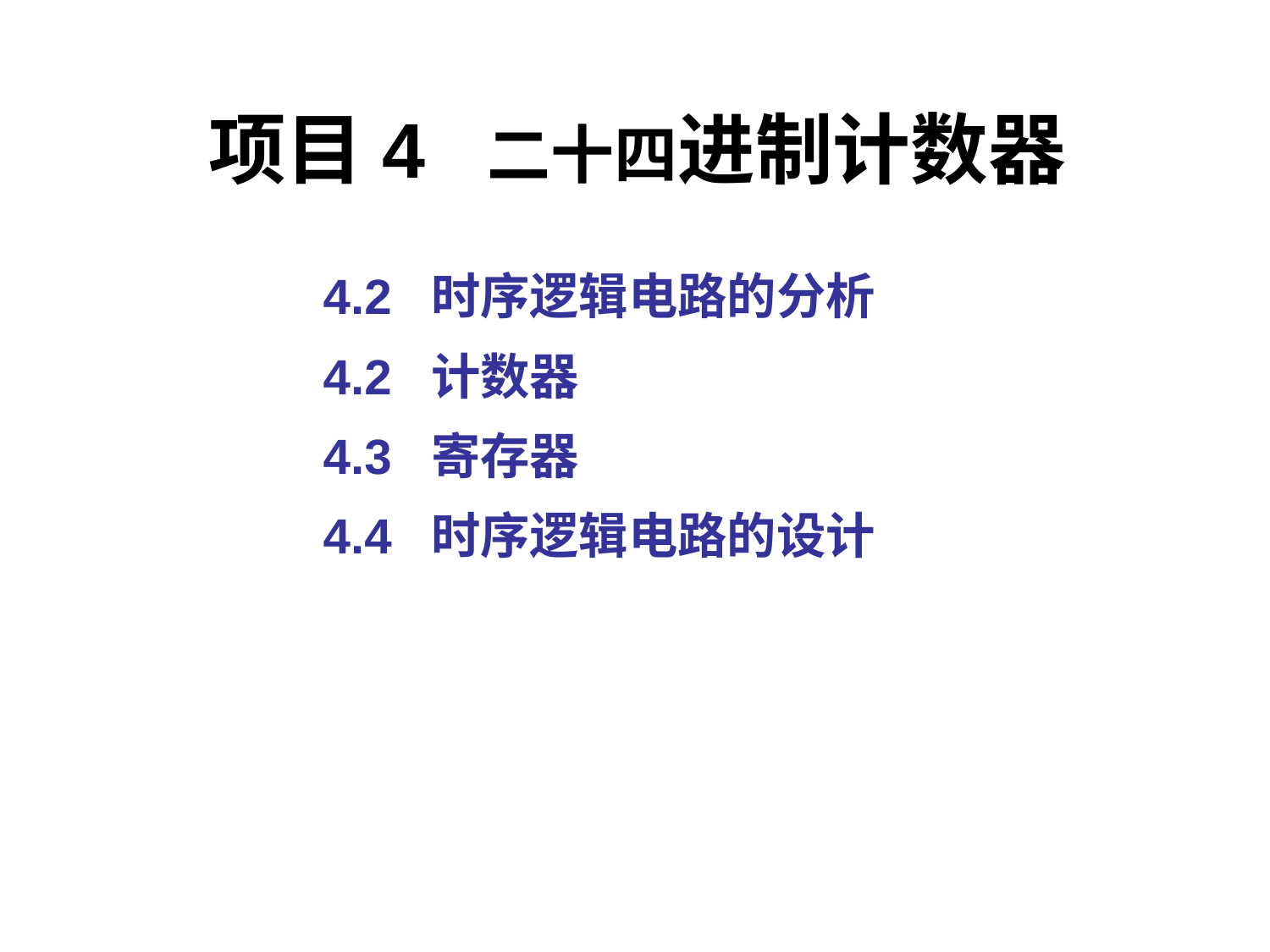

# 项目4  二十四进制计数器
4.2  时序逻辑电路的分析
4.2  计数器
4.3  寄存器
4.4  时序逻辑电路的设计